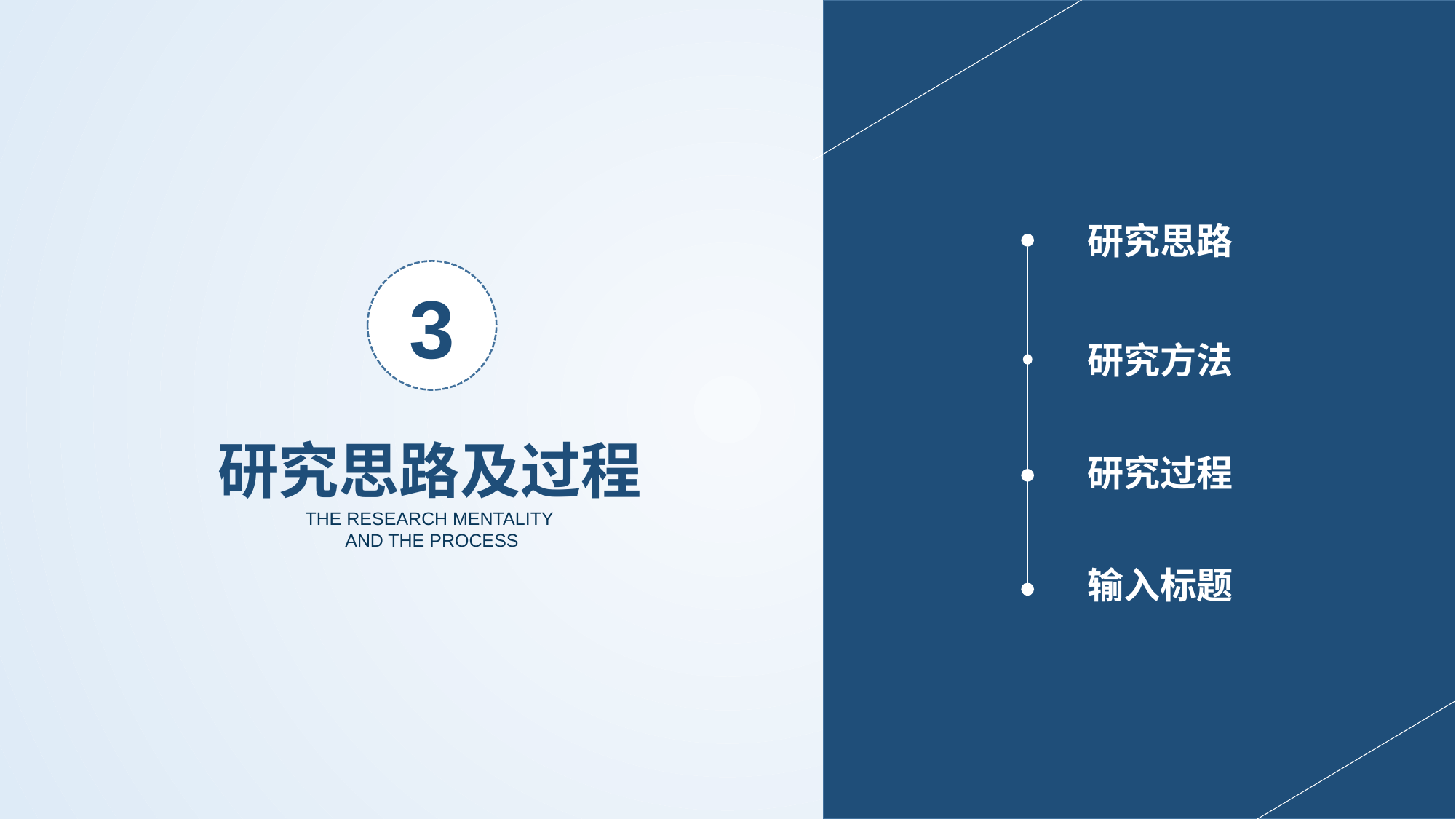

研究思路

3
研究方法

 研究思路及过程
THE RESEARCH MENTALITY
AND THE PROCESS
研究过程

输入标题